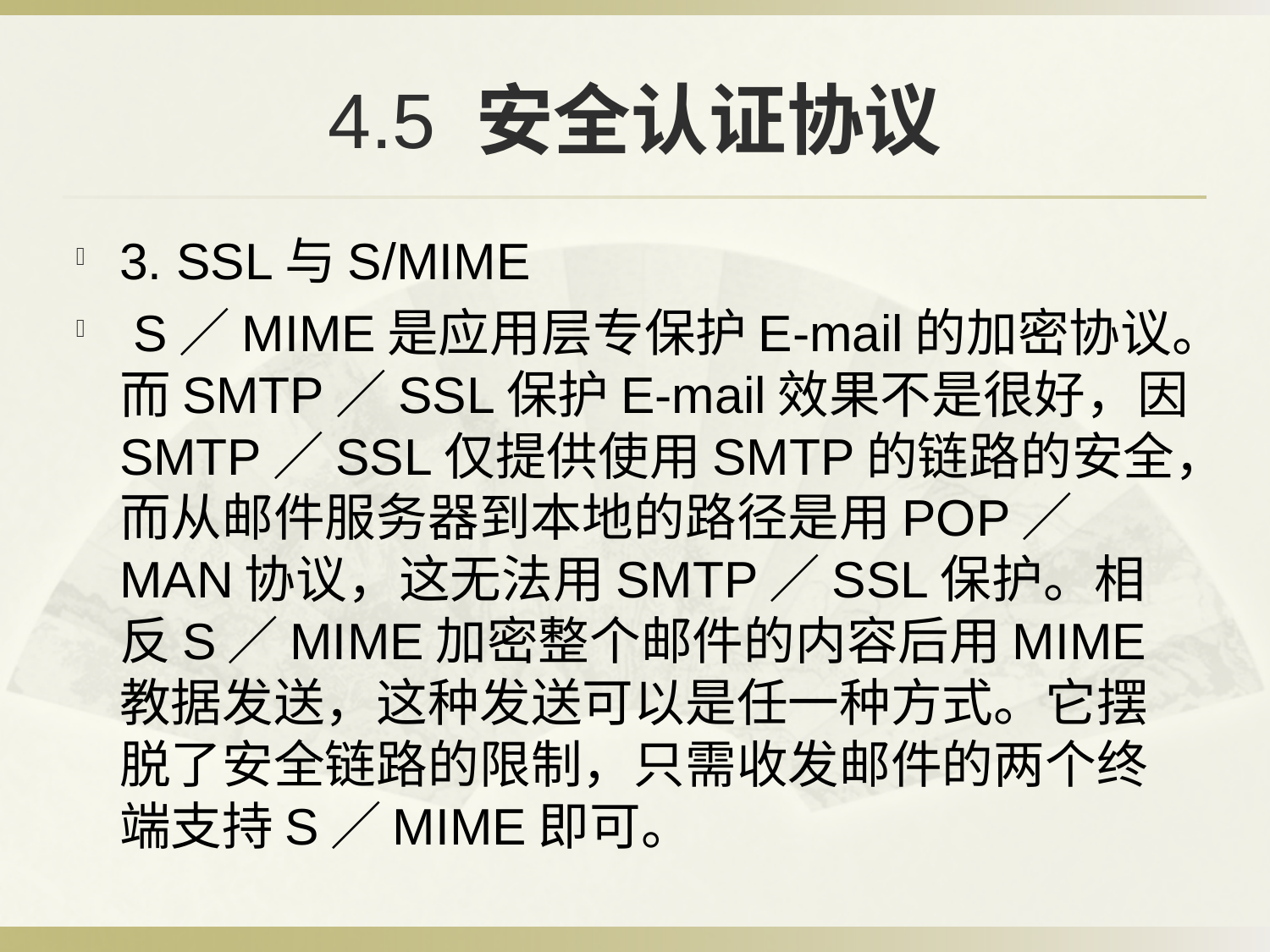

# 4.5 安全认证协议
3. SSL与S/MIME
 S／MIME是应用层专保护E-mail的加密协议。而SMTP／SSL保护E-mail效果不是很好，因SMTP／SSL仅提供使用SMTP的链路的安全，而从邮件服务器到本地的路径是用POP／MAN协议，这无法用SMTP／SSL保护。相反S／MIME加密整个邮件的内容后用MIME教据发送，这种发送可以是任一种方式。它摆脱了安全链路的限制，只需收发邮件的两个终端支持S／MIME即可。